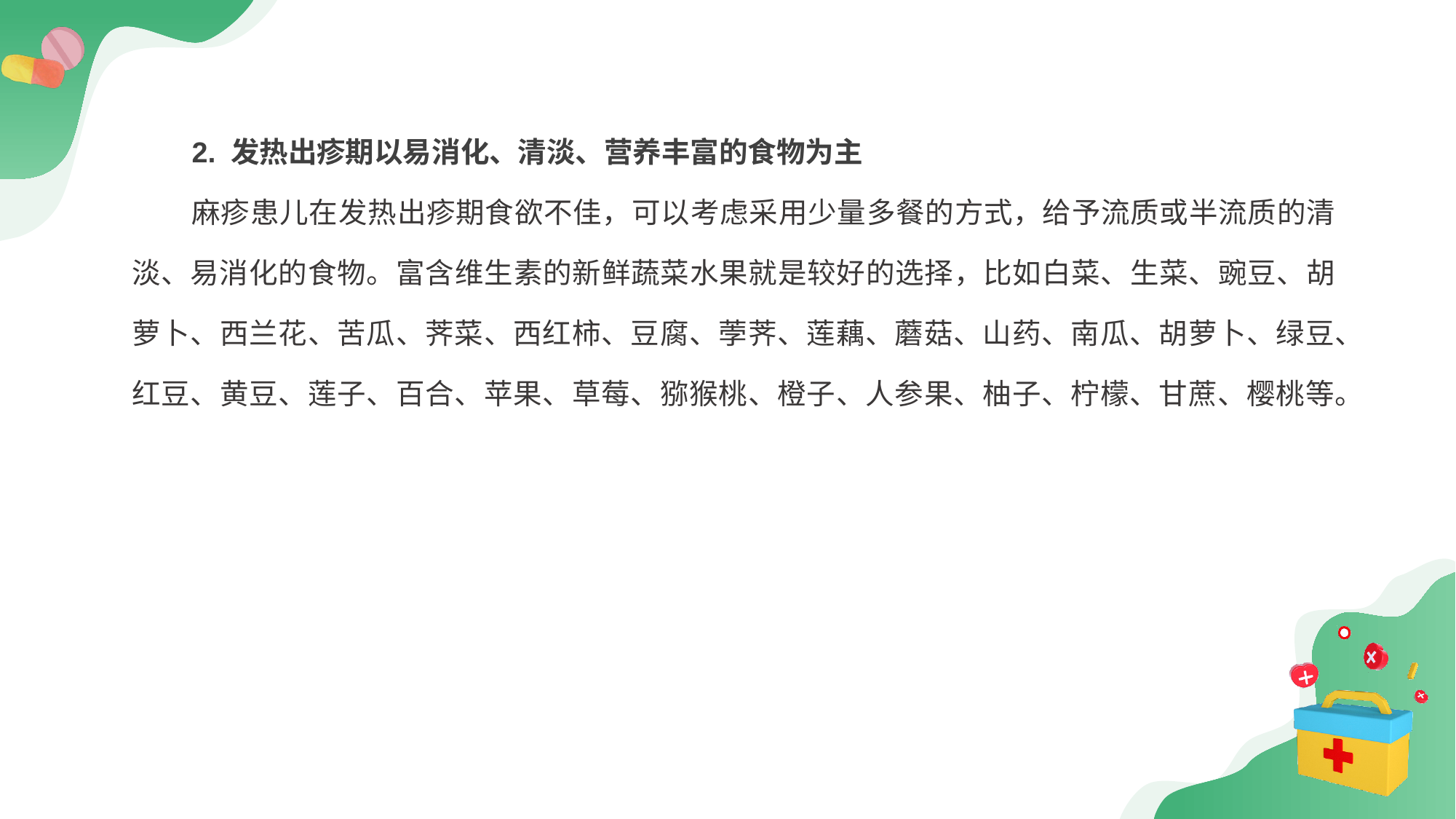

2. 发热出疹期以易消化、清淡、营养丰富的食物为主
麻疹患儿在发热出疹期食欲不佳，可以考虑采用少量多餐的方式，给予流质或半流质的清淡、易消化的食物。富含维生素的新鲜蔬菜水果就是较好的选择，比如白菜、生菜、豌豆、胡萝卜、西兰花、苦瓜、荠菜、西红柿、豆腐、荸荠、莲藕、蘑菇、山药、南瓜、胡萝卜、绿豆、红豆、黄豆、莲子、百合、苹果、草莓、猕猴桃、橙子、人参果、柚子、柠檬、甘蔗、樱桃等。